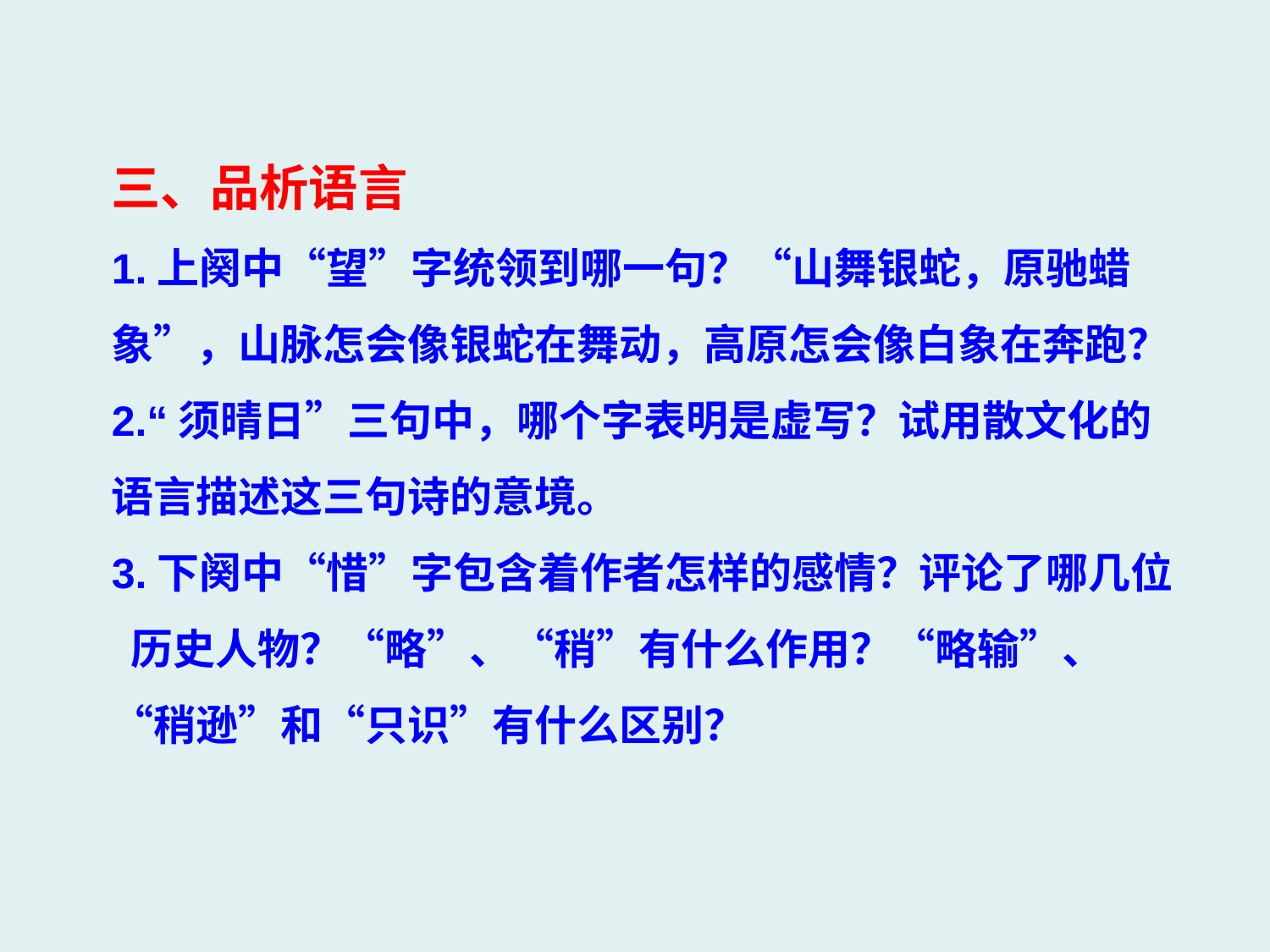

三、品析语言
1.上阕中“望”字统领到哪一句？“山舞银蛇，原驰蜡象”，山脉怎会像银蛇在舞动，高原怎会像白象在奔跑？
2.“须晴日”三句中，哪个字表明是虚写？试用散文化的语言描述这三句诗的意境。
3.下阕中“惜”字包含着作者怎样的感情？评论了哪几位   历史人物？“略”、“稍”有什么作用？“略输”、 “稍逊”和“只识”有什么区别？